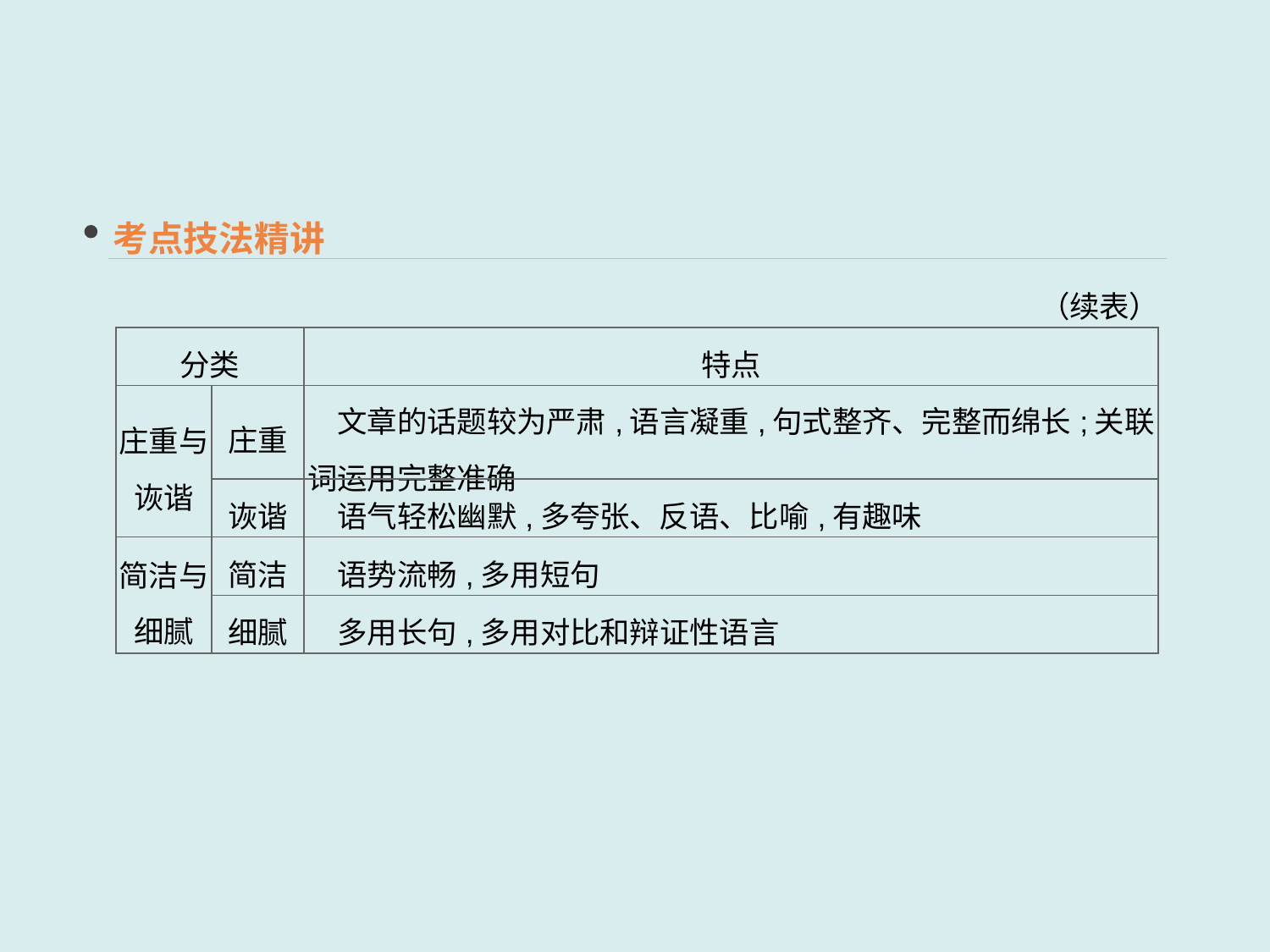

考点技法精讲

（续表）
| 分类 |  | 特点 |
| --- | --- | --- |
| 庄重与 诙谐 | 庄重 | 文章的话题较为严肃,语言凝重,句式整齐、完整而绵长;关联词运用完整准确 |
|  | 诙谐 | 语气轻松幽默,多夸张、反语、比喻,有趣味 |
| 简洁与 细腻 | 简洁 | 语势流畅,多用短句 |
|  | 细腻 | 多用长句,多用对比和辩证性语言 |